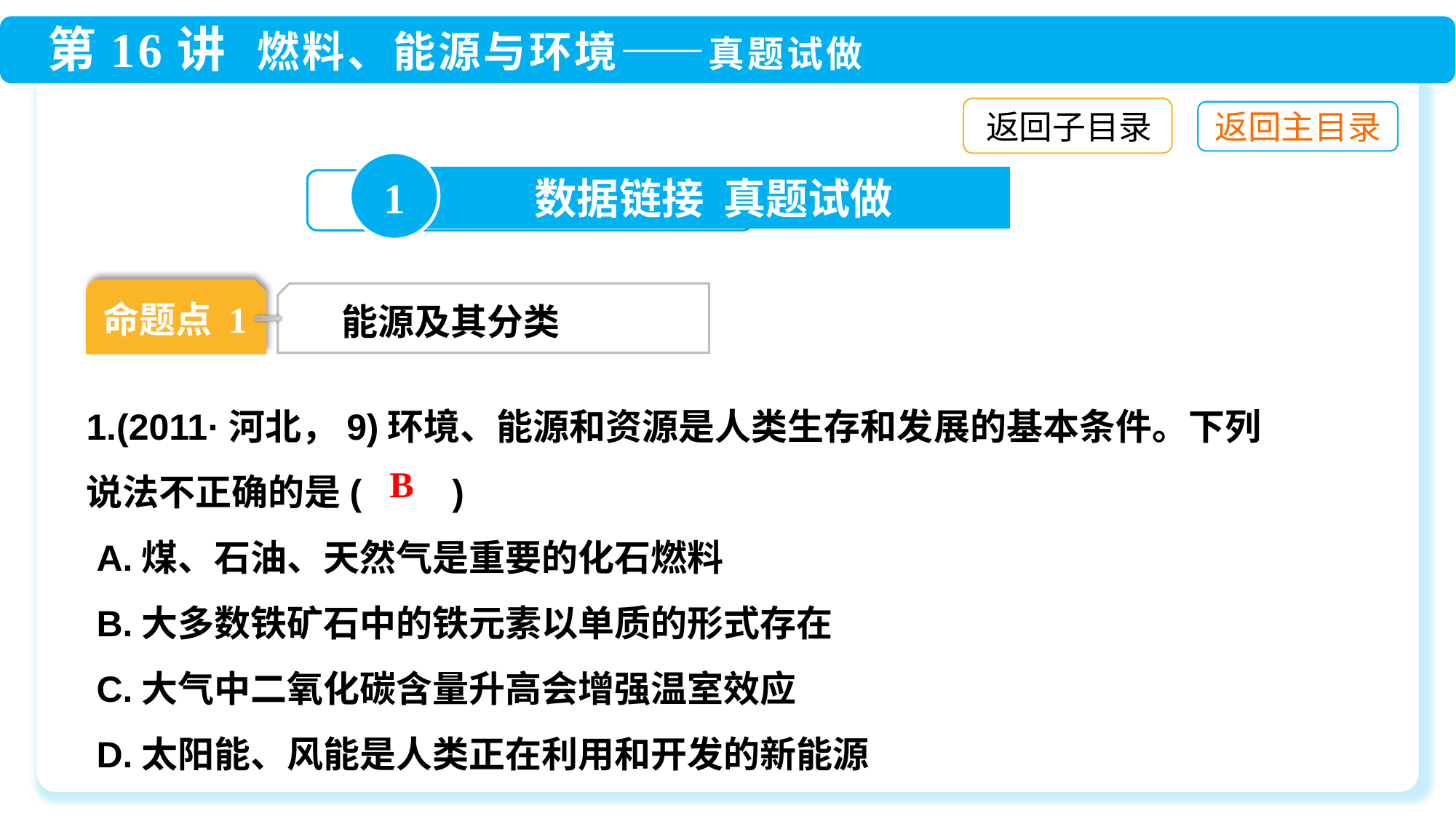

返回子目录

1
数据链接  真题试做

命题点 1
能源及其分类

1.(2011·河北，9)环境、能源和资源是人类生存和发展的基本条件。下列说法不正确的是(　　)
 A.煤、石油、天然气是重要的化石燃料
 B.大多数铁矿石中的铁元素以单质的形式存在
 C.大气中二氧化碳含量升高会增强温室效应
 D.太阳能、风能是人类正在利用和开发的新能源
B